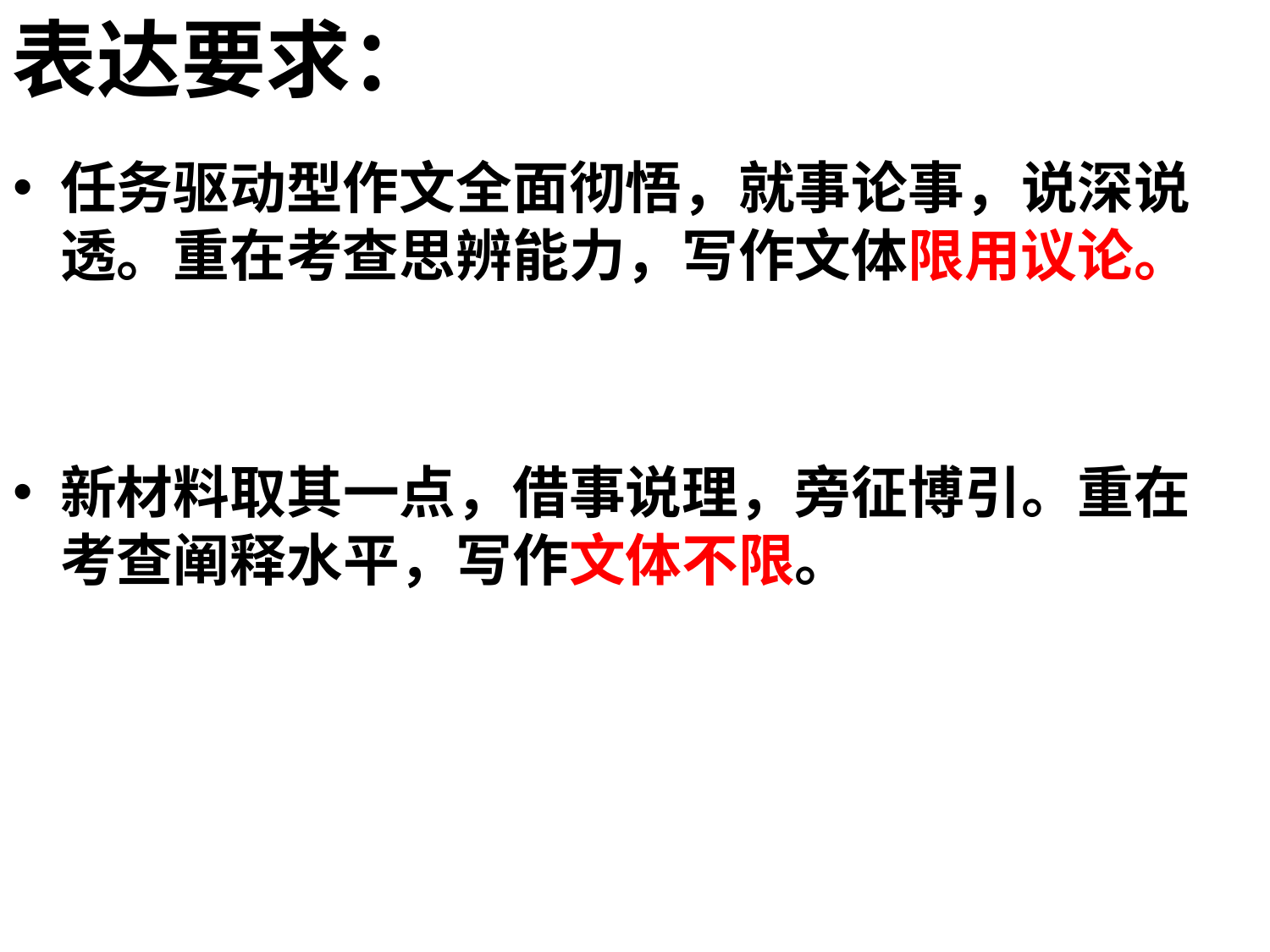

表达要求：
任务驱动型作文全面彻悟，就事论事，说深说透。重在考查思辨能力，写作文体限用议论。

新材料取其一点，借事说理，旁征博引。重在考查阐释水平，写作文体不限。